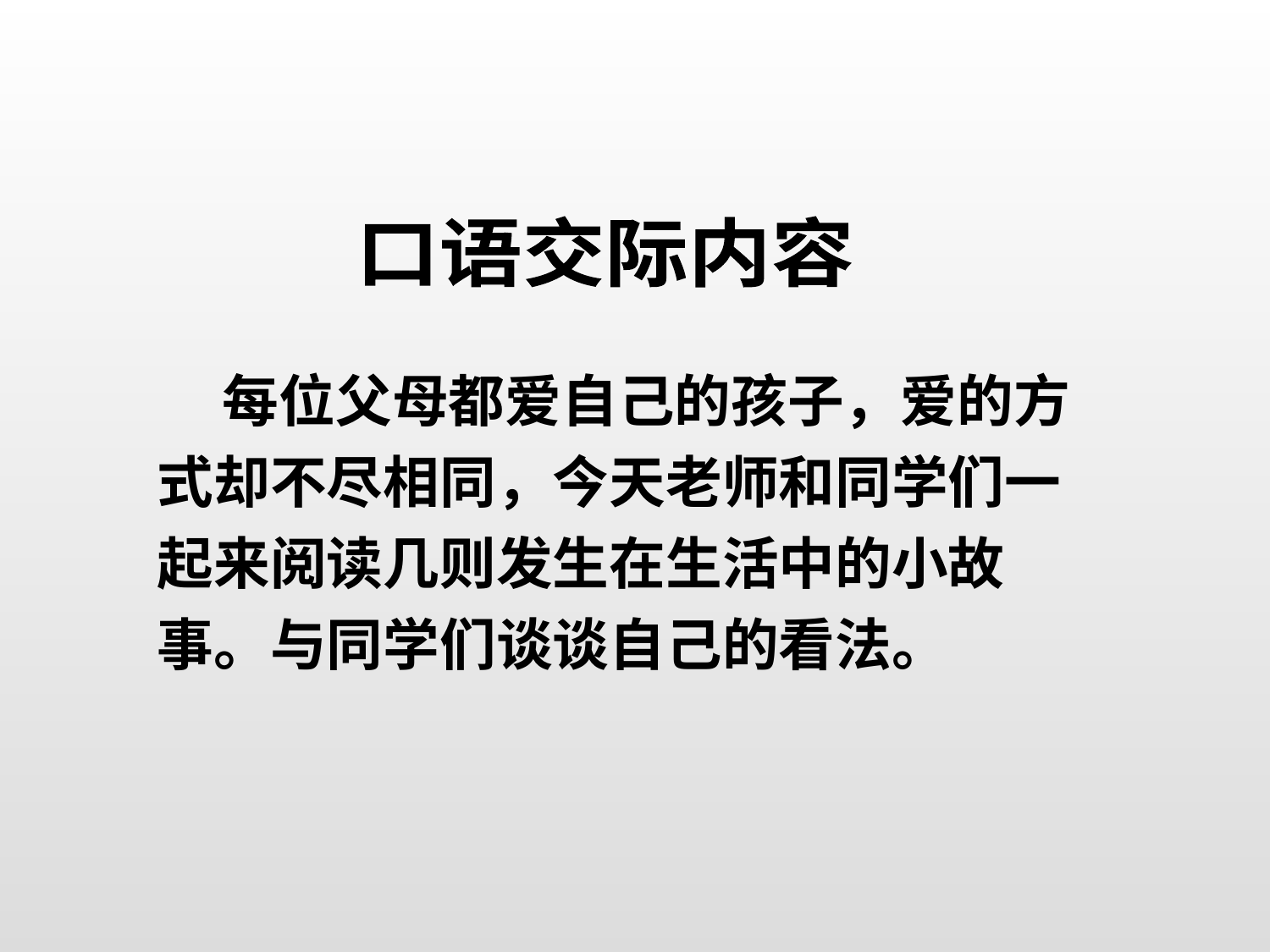

口语交际内容
    每位父母都爱自己的孩子，爱的方式却不尽相同，今天老师和同学们一起来阅读几则发生在生活中的小故事。与同学们谈谈自己的看法。